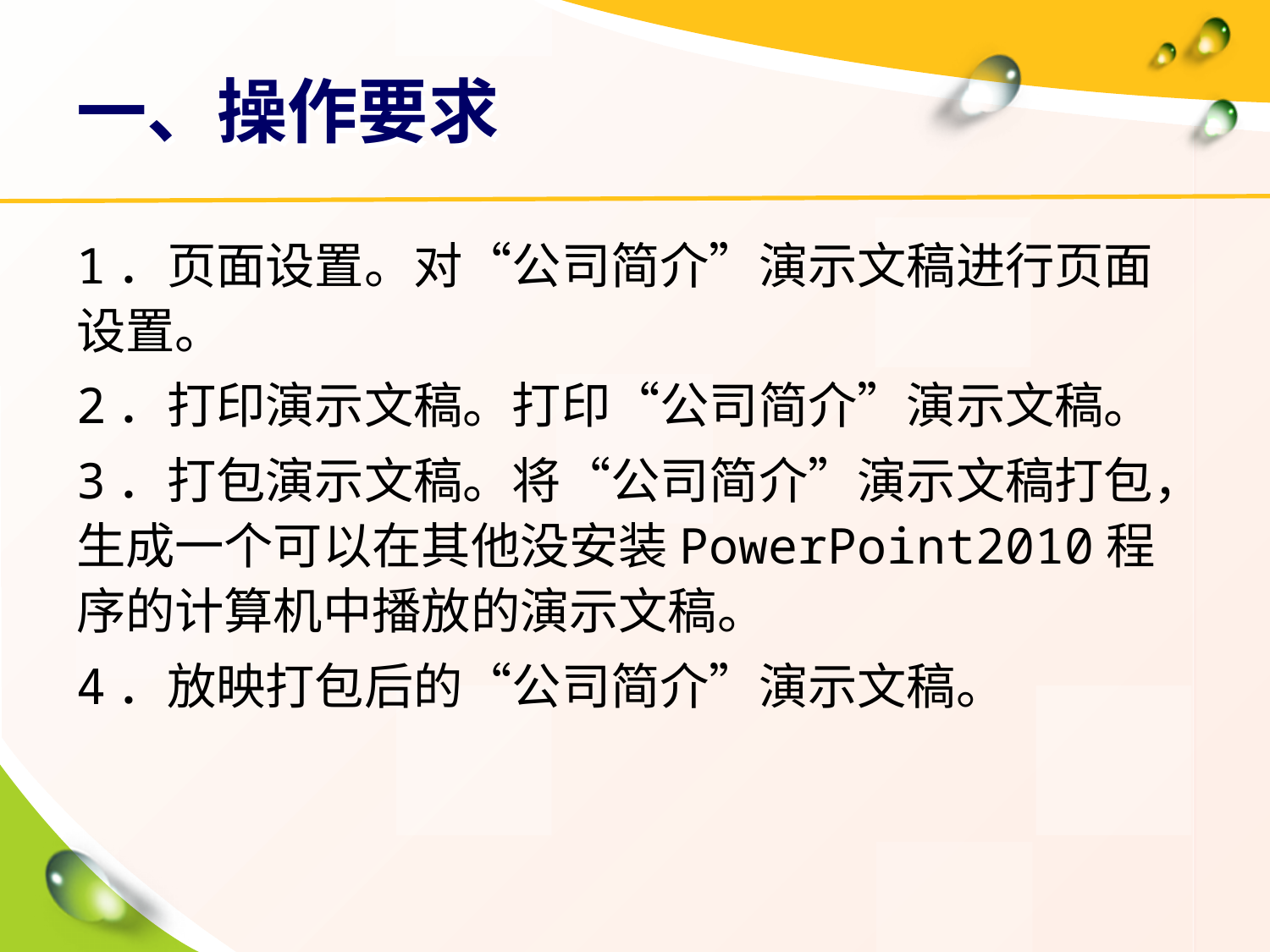

# 一、操作要求
1．页面设置。对“公司简介”演示文稿进行页面设置。
2．打印演示文稿。打印“公司简介”演示文稿。
3．打包演示文稿。将“公司简介”演示文稿打包，生成一个可以在其他没安装PowerPoint2010程序的计算机中播放的演示文稿。
4．放映打包后的“公司简介”演示文稿。